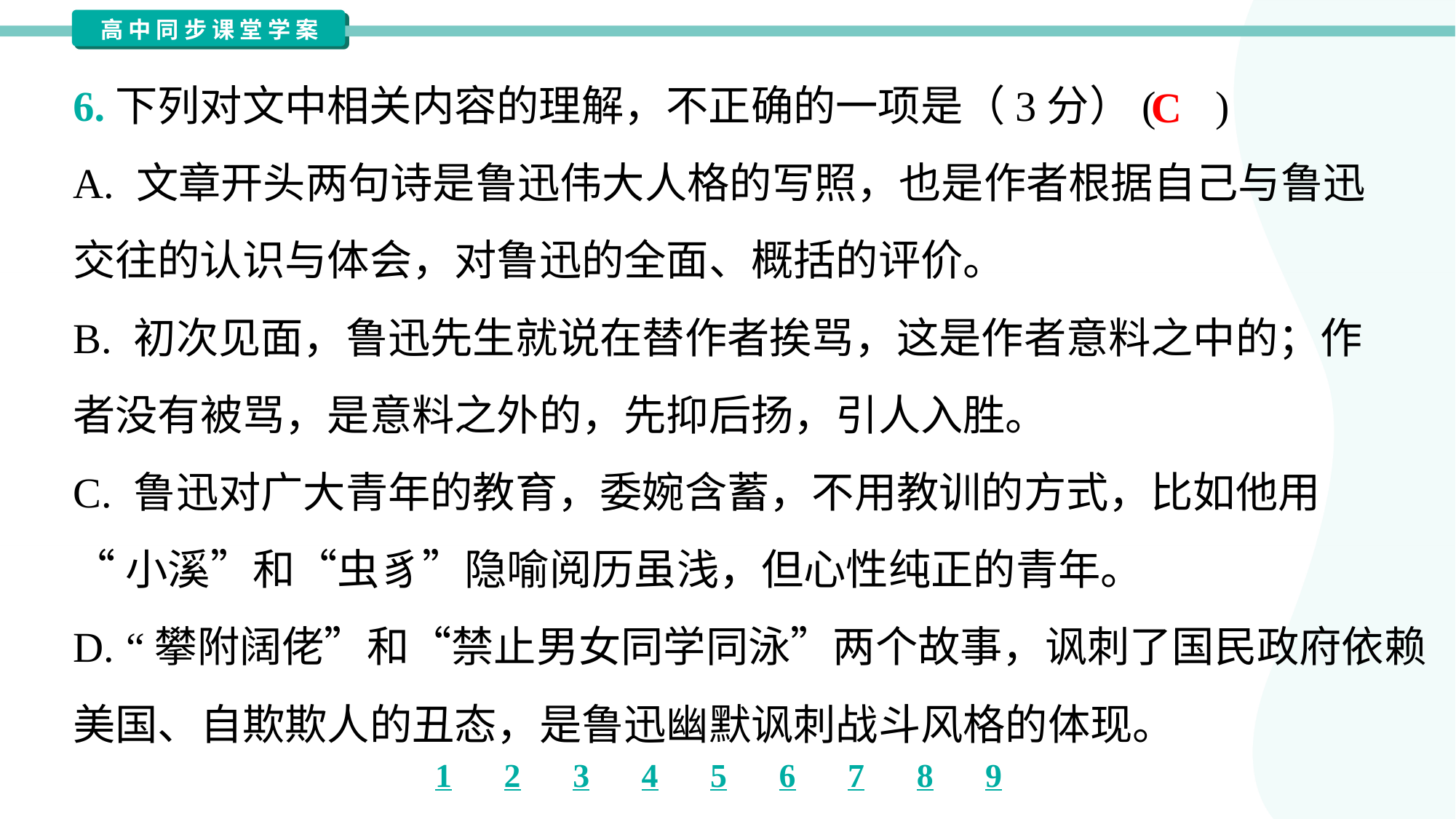

6.下列对文中相关内容的理解，不正确的一项是（3分）(     )
C
A. 文章开头两句诗是鲁迅伟大人格的写照，也是作者根据自己与鲁迅
交往的认识与体会，对鲁迅的全面、概括的评价。
B. 初次见面，鲁迅先生就说在替作者挨骂，这是作者意料之中的；作
者没有被骂，是意料之外的，先抑后扬，引人入胜。
C. 鲁迅对广大青年的教育，委婉含蓄，不用教训的方式，比如他用
“小溪”和“虫豸”隐喻阅历虽浅，但心性纯正的青年。
D. “攀附阔佬”和“禁止男女同学同泳”两个故事，讽刺了国民政府依赖
美国、自欺欺人的丑态，是鲁迅幽默讽刺战斗风格的体现。